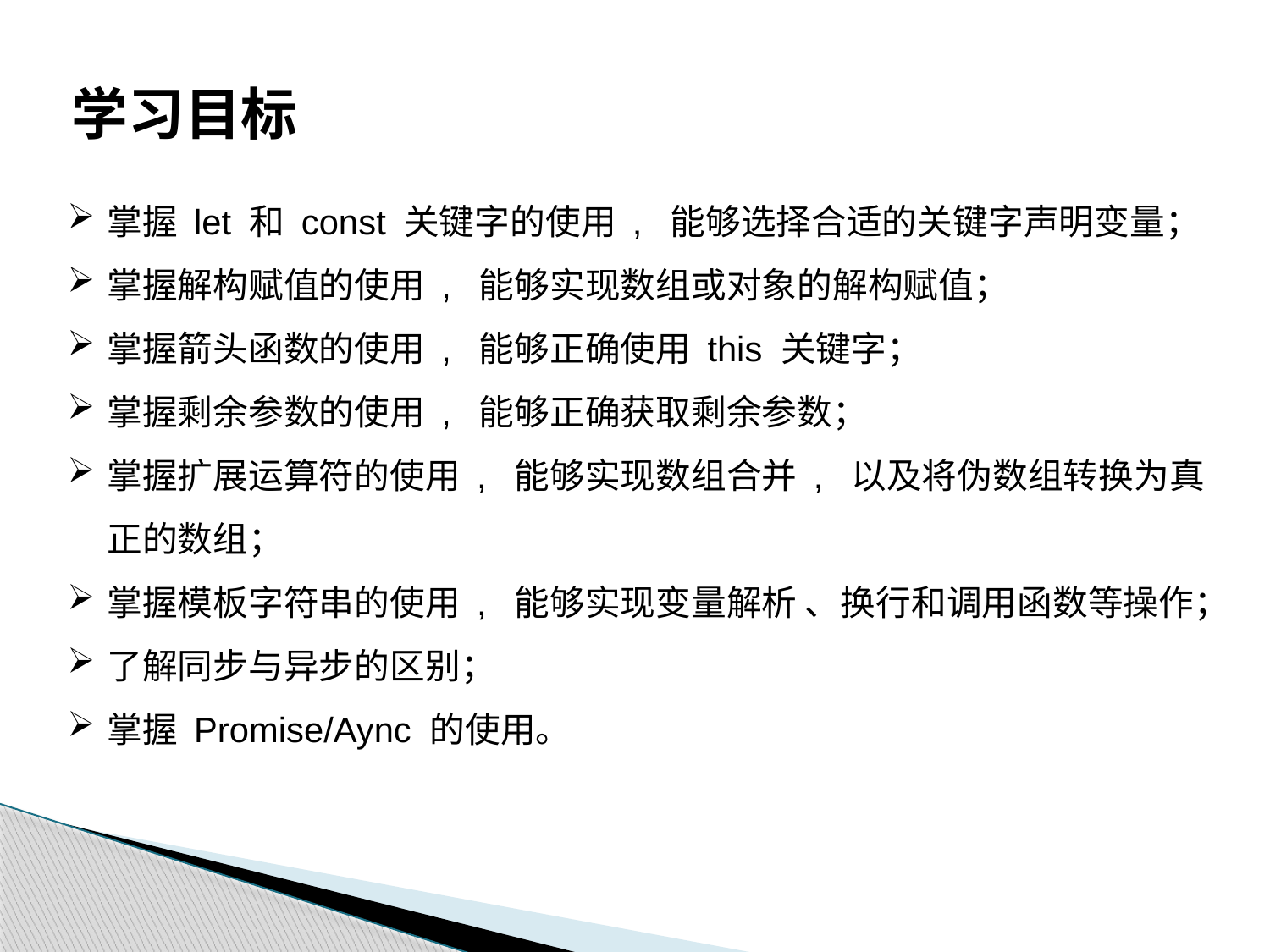

学习目标
掌握 let 和 const 关键字的使用 ,  能够选择合适的关键字声明变量；
掌握解构赋值的使用 ,  能够实现数组或对象的解构赋值；
掌握箭头函数的使用 ,  能够正确使用 this 关键字；
掌握剩余参数的使用 ,  能够正确获取剩余参数；
掌握扩展运算符的使用 ,  能够实现数组合并 ,  以及将伪数组转换为真正的数组；
掌握模板字符串的使用 ,  能够实现变量解析 、换行和调用函数等操作；
了解同步与异步的区别；
掌握 Promise/Aync 的使用。